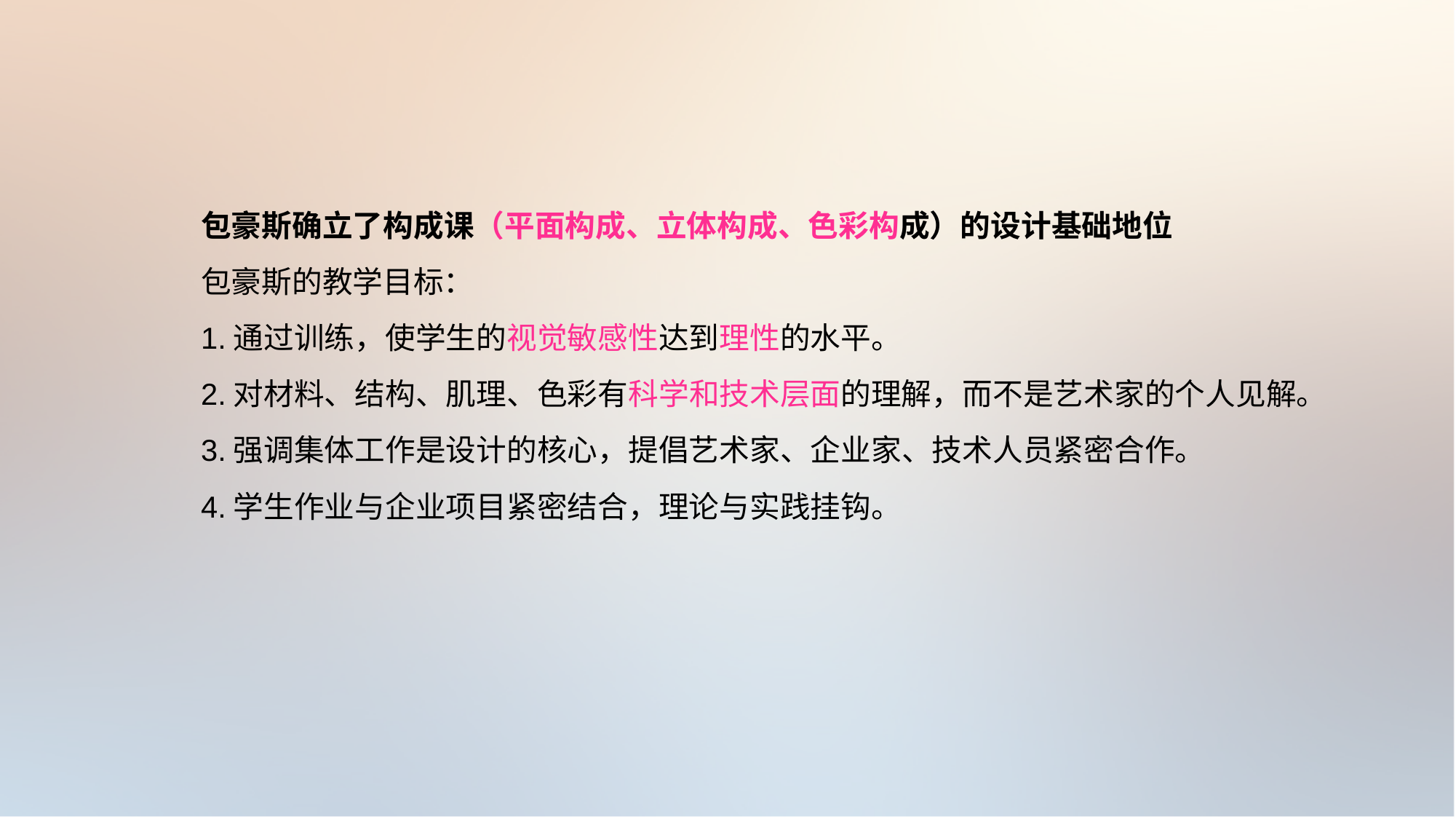

包豪斯确立了构成课（平面构成、立体构成、色彩构成）的设计基础地位
包豪斯的教学目标：
1.通过训练，使学生的视觉敏感性达到理性的水平。
2.对材料、结构、肌理、色彩有科学和技术层面的理解，而不是艺术家的个人见解。
3.强调集体工作是设计的核心，提倡艺术家、企业家、技术人员紧密合作。
4.学生作业与企业项目紧密结合，理论与实践挂钩。